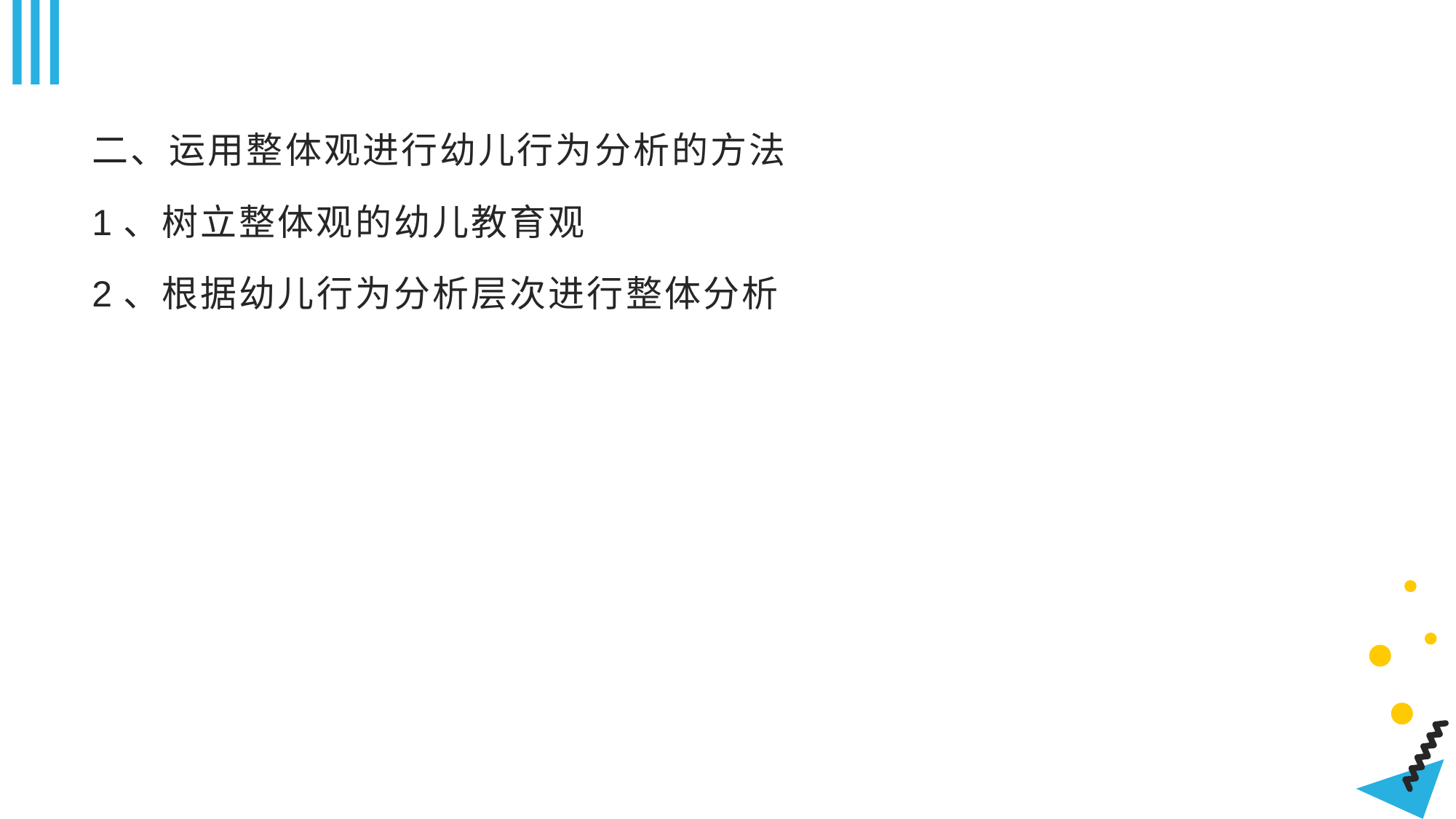

#
二、运用整体观进行幼儿行为分析的方法
1、树立整体观的幼儿教育观
2、根据幼儿行为分析层次进行整体分析